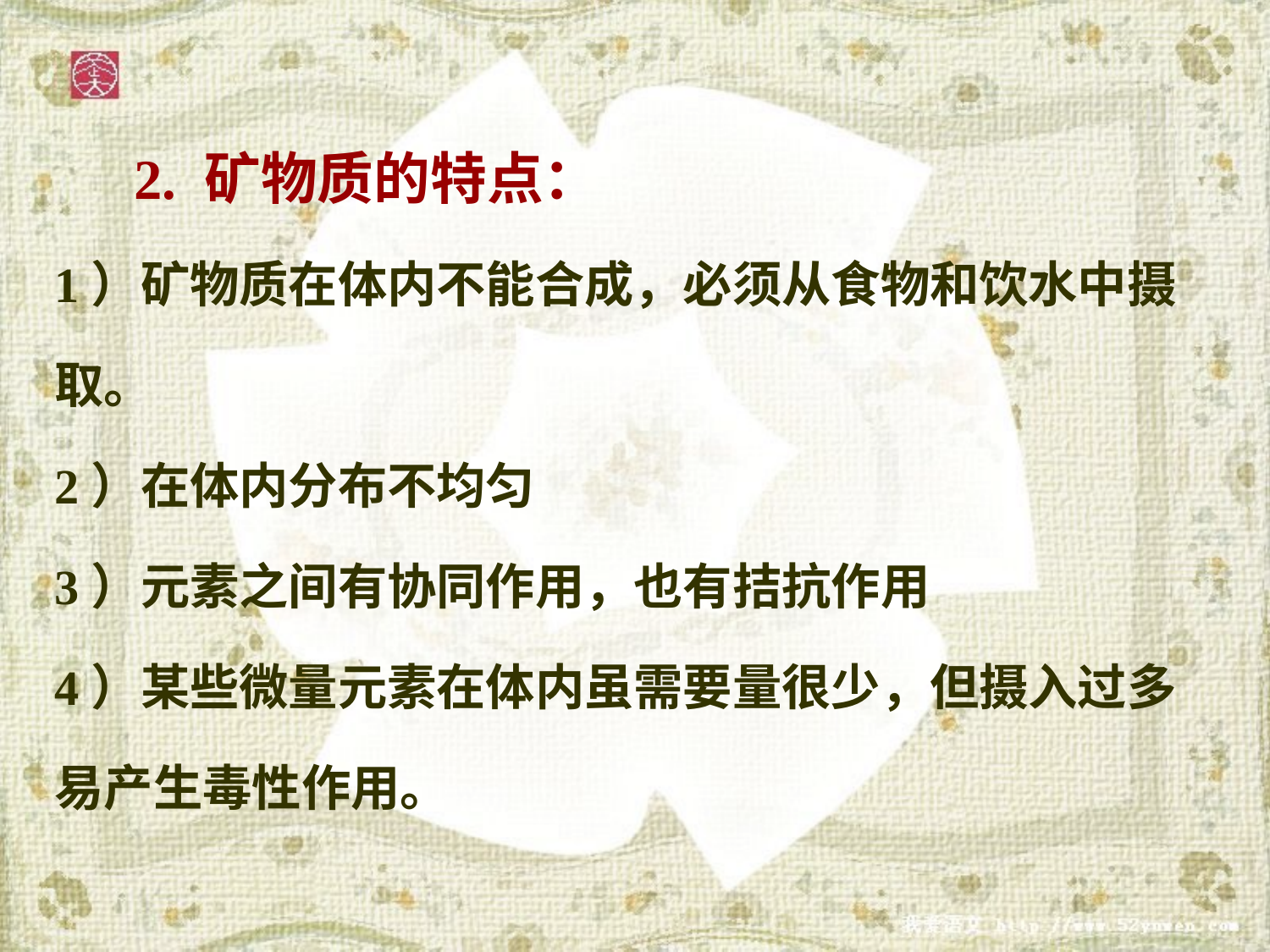

2. 矿物质的特点：
1）矿物质在体内不能合成，必须从食物和饮水中摄取。
2）在体内分布不均匀
3）元素之间有协同作用，也有拮抗作用
4）某些微量元素在体内虽需要量很少，但摄入过多易产生毒性作用。